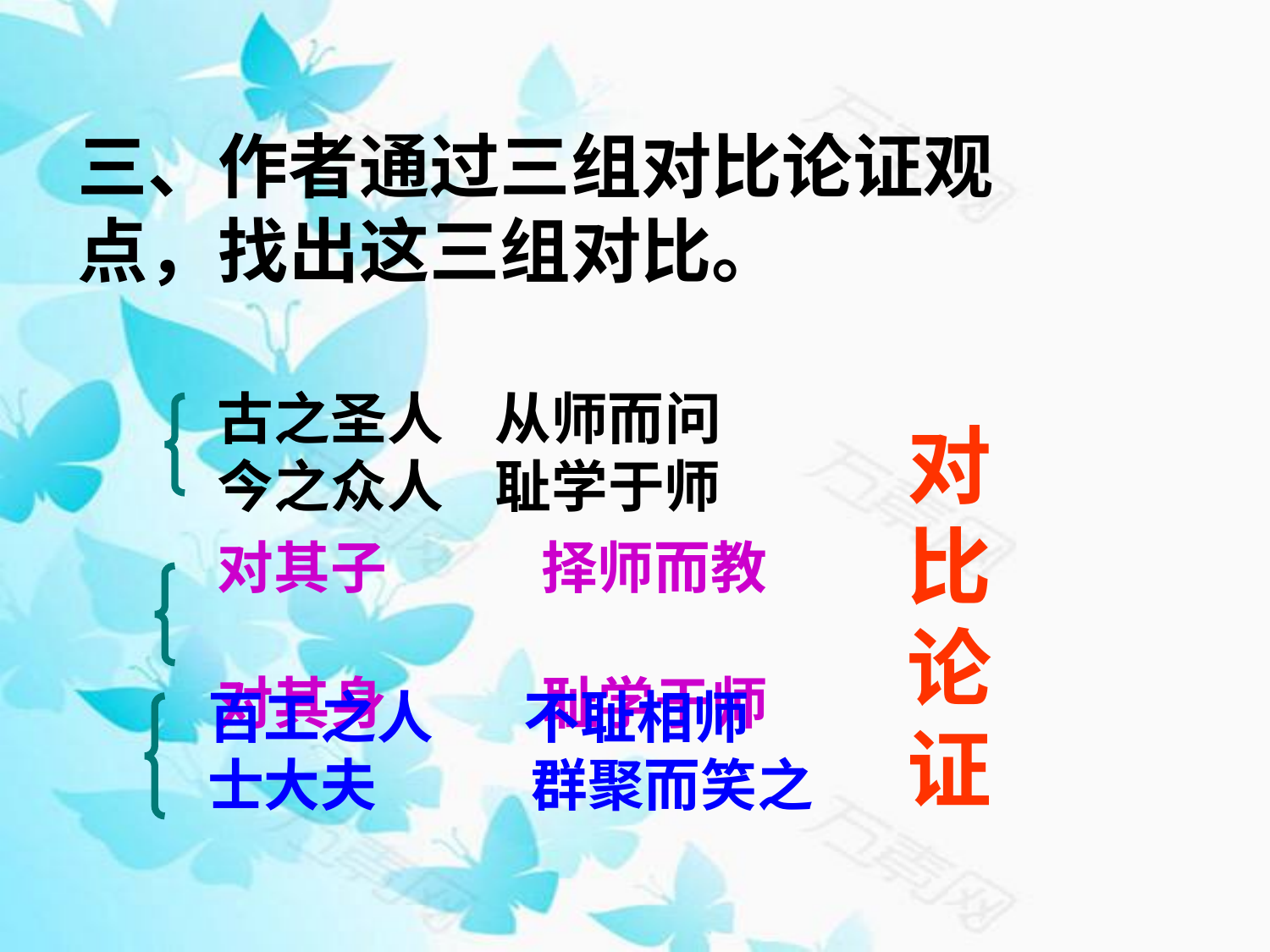

三、作者通过三组对比论证观点，找出这三组对比。
古之圣人    从师而问      今之众人    耻学于师

对比论证
对其子            择师而教
对其身            耻学于师

百工之人       不耻相师
士大夫            群聚而笑之